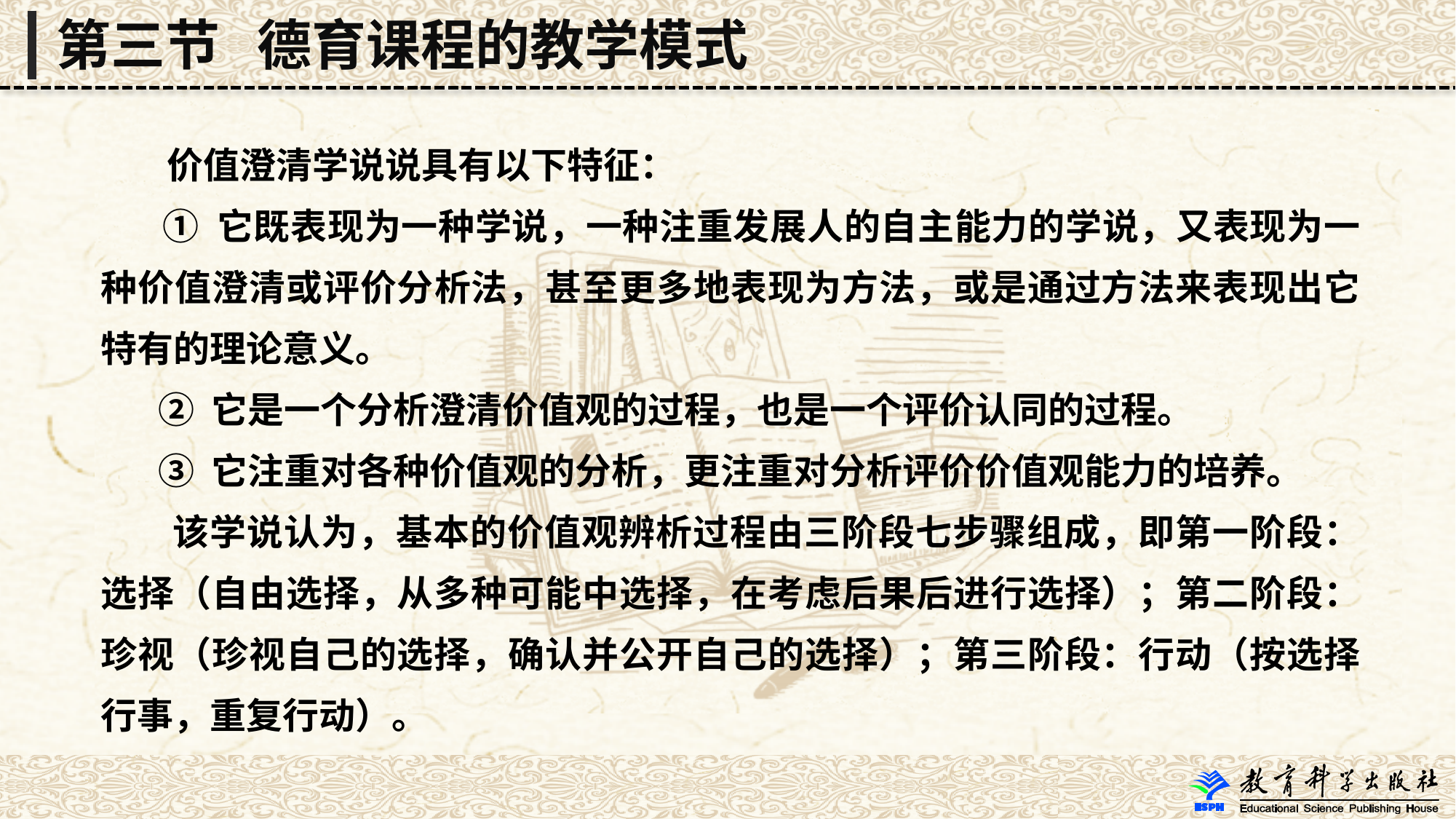

第三节   德育课程的教学模式
       价值澄清学说说具有以下特征：
       ① 它既表现为一种学说，一种注重发展人的自主能力的学说，又表现为一种价值澄清或评价分析法，甚至更多地表现为方法，或是通过方法来表现出它特有的理论意义。
       ② 它是一个分析澄清价值观的过程，也是一个评价认同的过程。
       ③ 它注重对各种价值观的分析，更注重对分析评价价值观能力的培养。
       该学说认为，基本的价值观辨析过程由三阶段七步骤组成，即第一阶段：选择（自由选择，从多种可能中选择，在考虑后果后进行选择）；第二阶段：珍视（珍视自己的选择，确认并公开自己的选择）；第三阶段：行动（按选择行事，重复行动）。